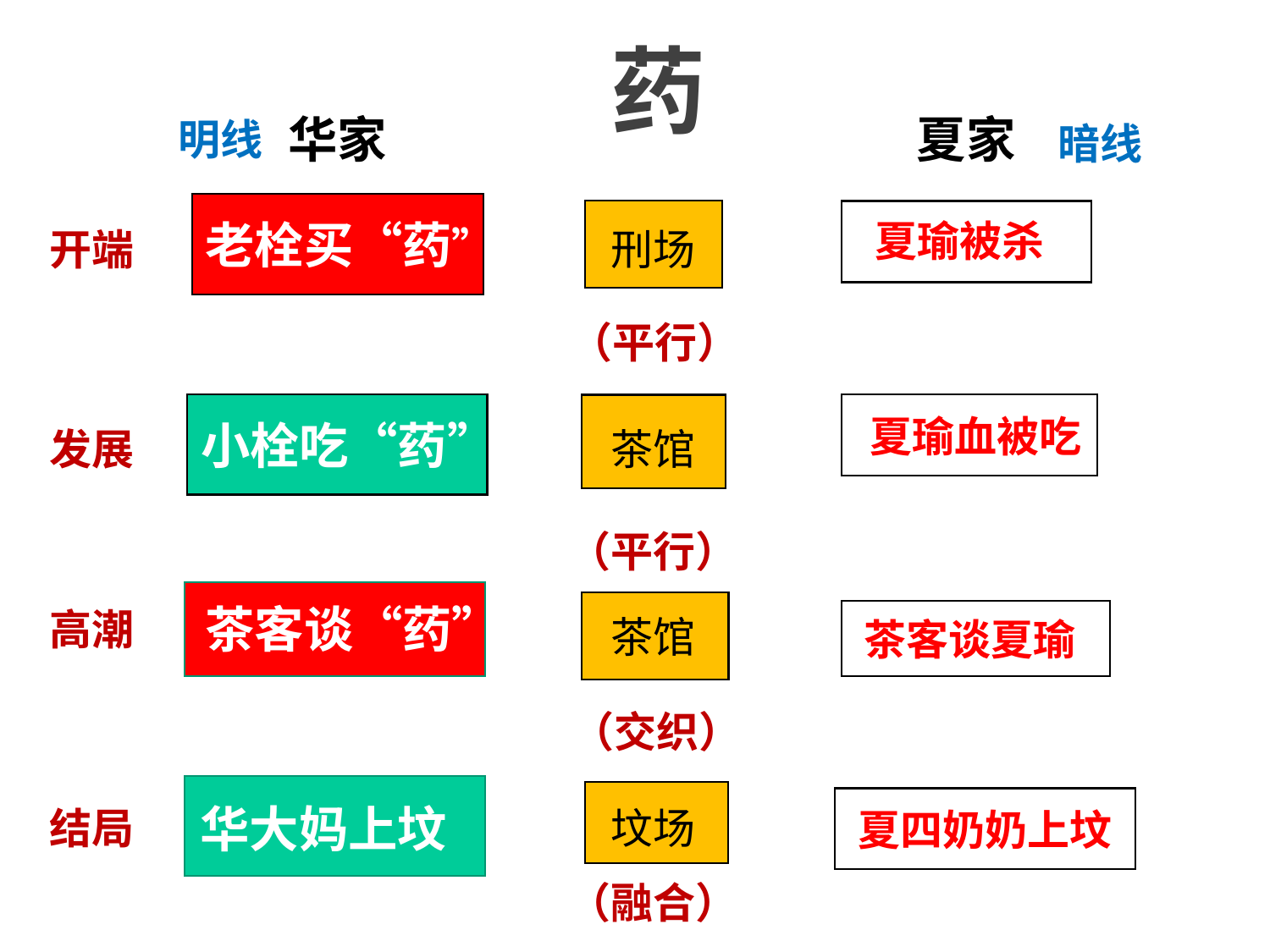

药
华家
夏家
明线
暗线

老栓买“药”
夏瑜被杀
开端
刑场
（平行）

夏瑜血被吃
小栓吃“药”
发展
茶馆
（平行）

茶客谈“药”

高潮

茶馆
茶客谈夏瑜
（交织）

华大妈上坟
结局
坟场
夏四奶奶上坟
（融合）